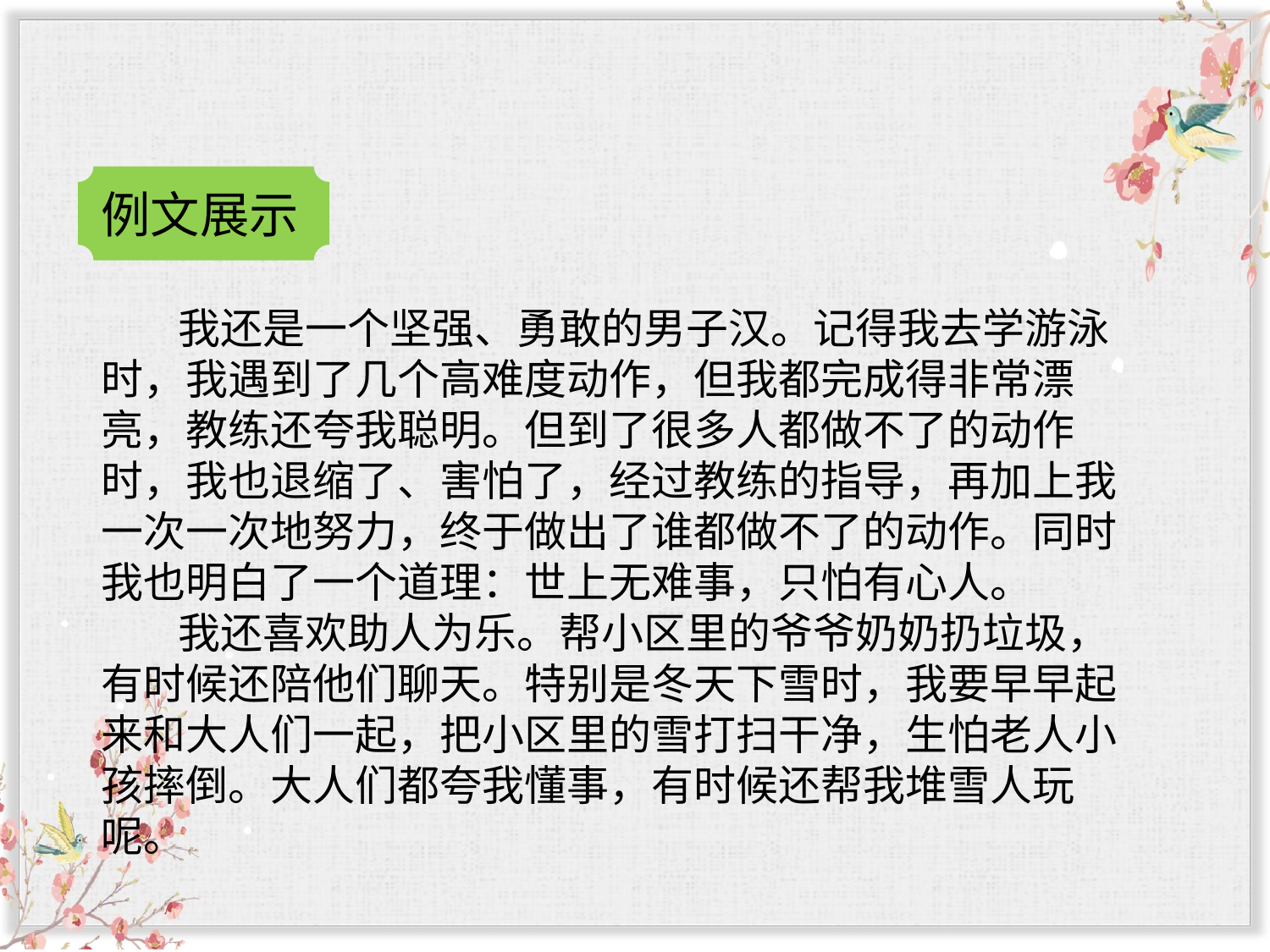

例文展示

       我还是一个坚强、勇敢的男子汉。记得我去学游泳时，我遇到了几个高难度动作，但我都完成得非常漂亮，教练还夸我聪明。但到了很多人都做不了的动作时，我也退缩了、害怕了，经过教练的指导，再加上我一次一次地努力，终于做出了谁都做不了的动作。同时我也明白了一个道理：世上无难事，只怕有心人。
       我还喜欢助人为乐。帮小区里的爷爷奶奶扔垃圾，有时候还陪他们聊天。特别是冬天下雪时，我要早早起来和大人们一起，把小区里的雪打扫干净，生怕老人小孩摔倒。大人们都夸我懂事，有时候还帮我堆雪人玩呢。